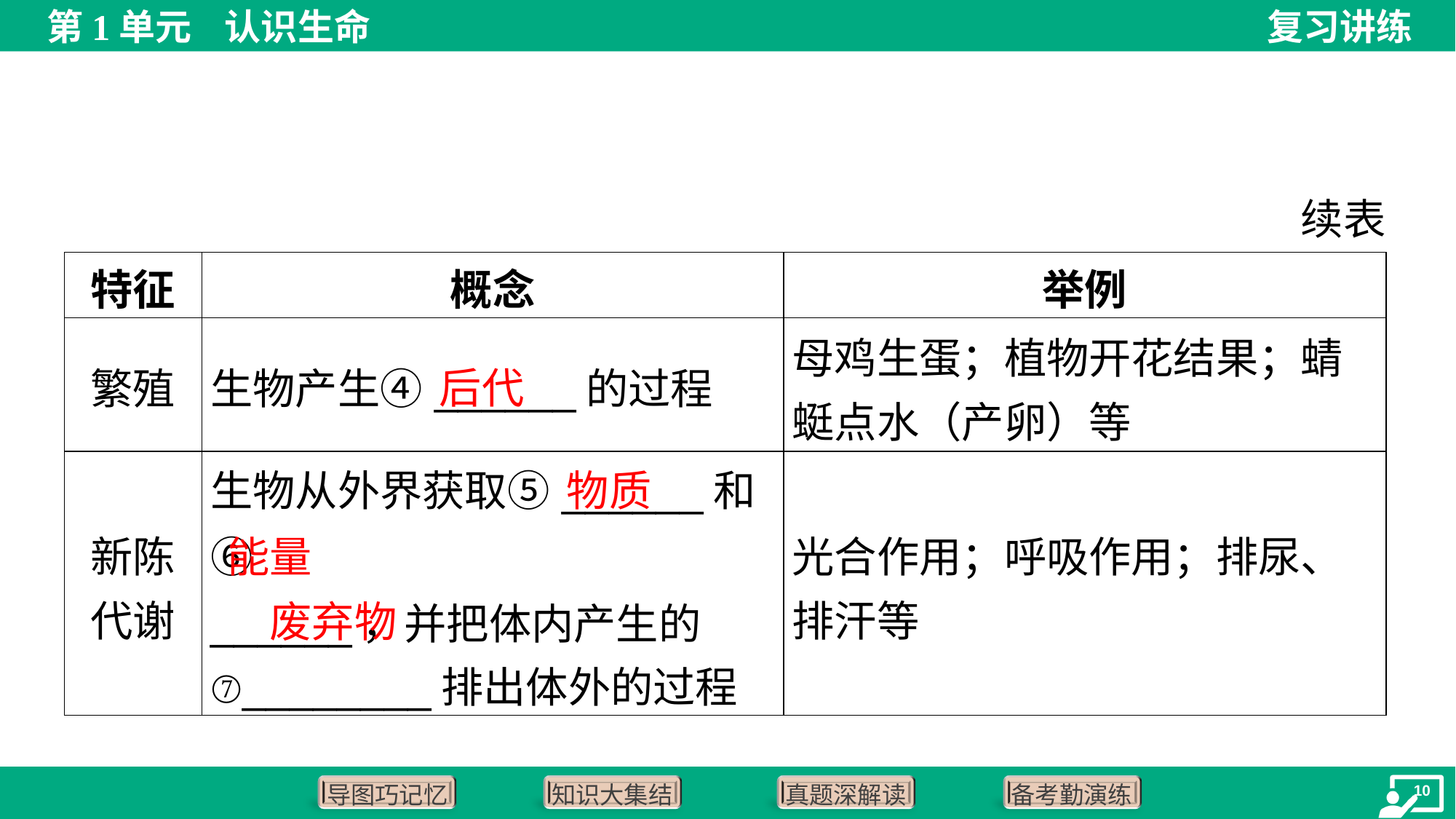

续表
| 特征 | 概念 | 举例 |
| --- | --- | --- |
| 繁殖 | 生物产生④\_\_\_\_\_\_的过程 | 母鸡生蛋；植物开花结果；蜻 蜓点水（产卵）等 |
| 新陈 代谢 | 生物从外界获取⑤\_\_\_\_\_\_和⑥ \_\_\_\_\_\_，并把体内产生的 ⑦\_\_\_\_\_\_\_\_排出体外的过程 | 光合作用；呼吸作用；排尿、 排汗等 |
后代
物质
能量
废弃物